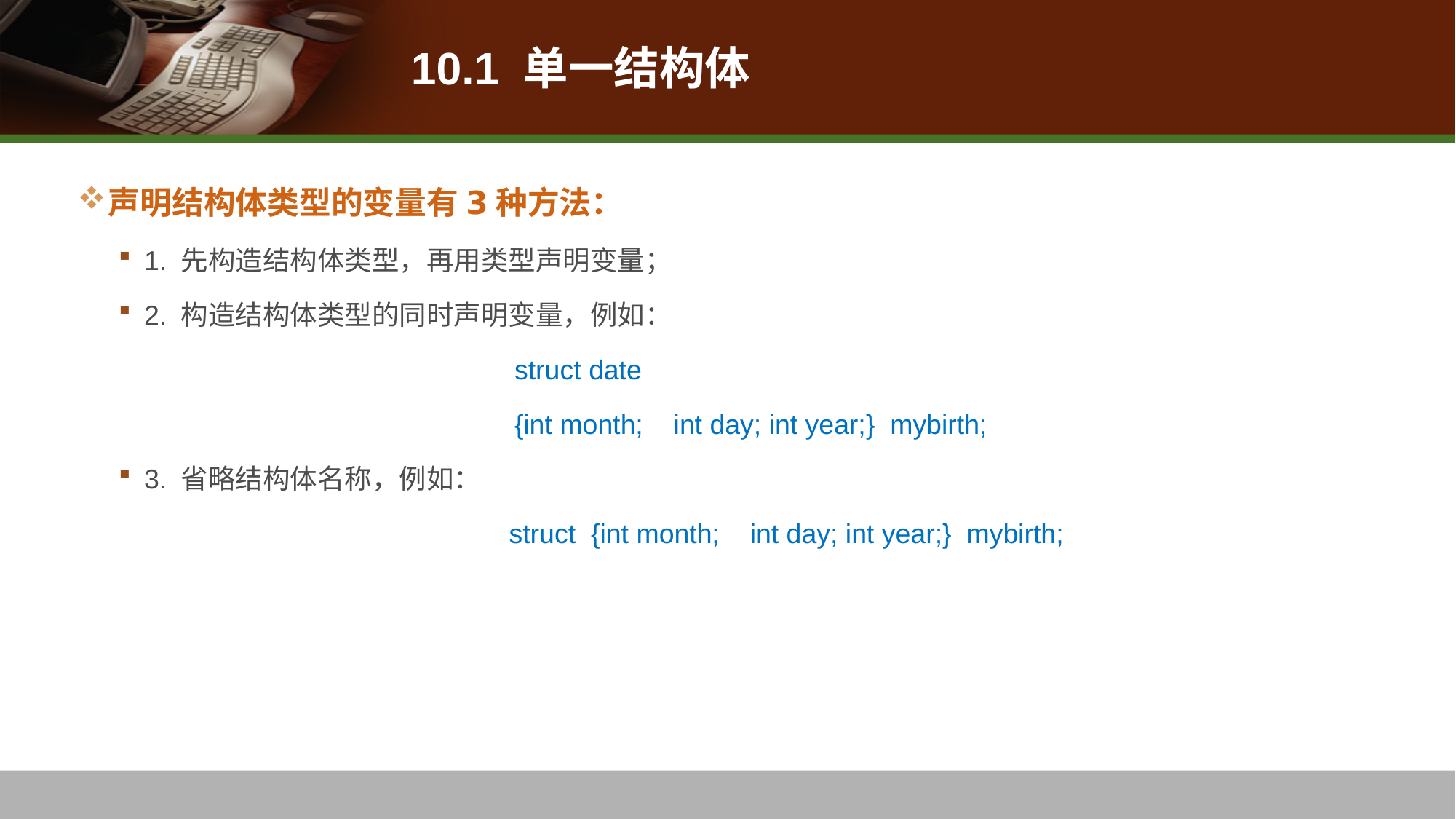

# 10.1 单一结构体
声明结构体类型的变量有3种方法：
1. 先构造结构体类型，再用类型声明变量；
2. 构造结构体类型的同时声明变量，例如：
               struct date
               {int month;    int day; int year;}  mybirth;
3. 省略结构体名称，例如：
 	struct  {int month;    int day; int year;}  mybirth;